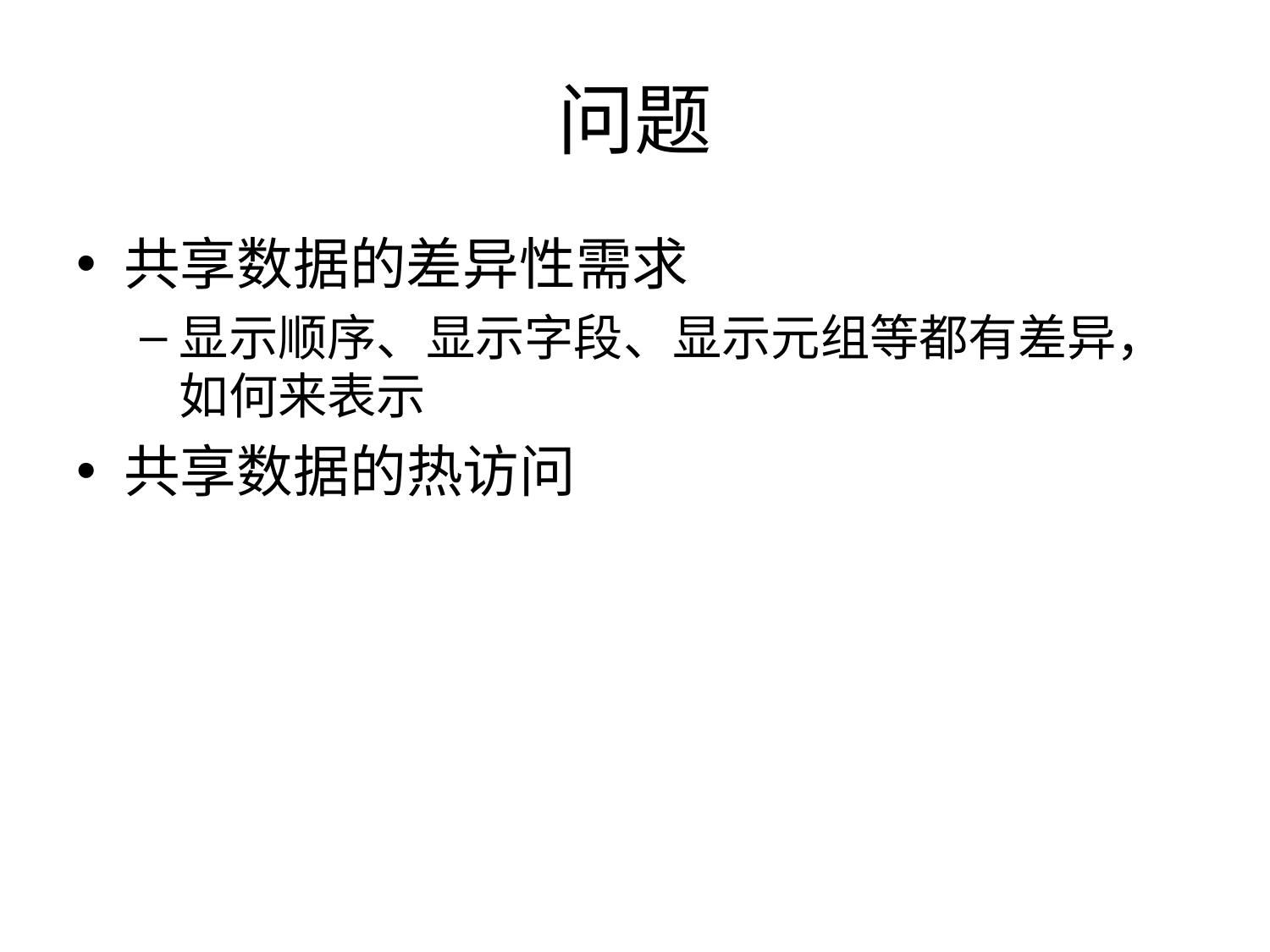

# 问题
共享数据的差异性需求
显示顺序、显示字段、显示元组等都有差异，如何来表示
共享数据的热访问